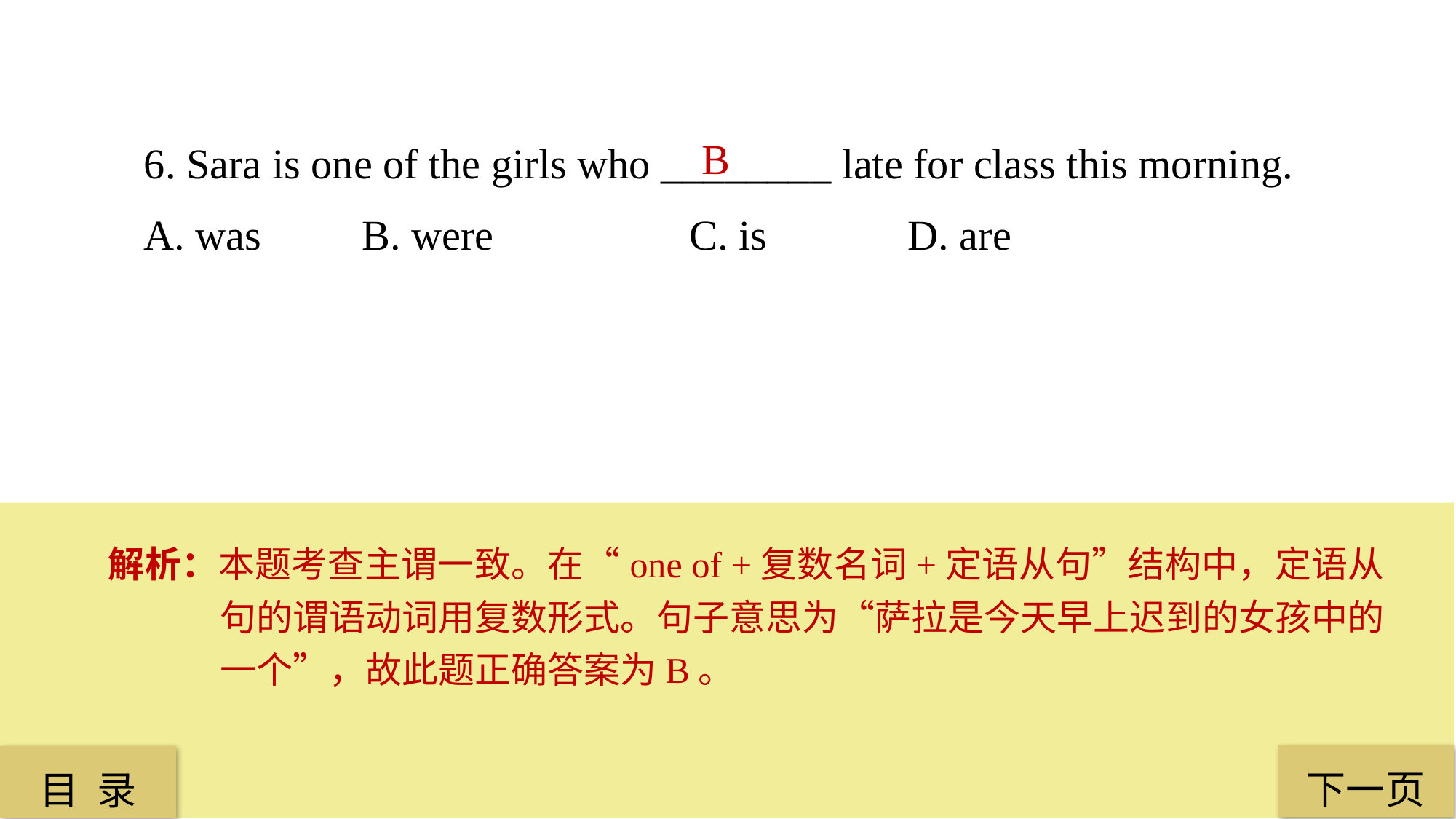

6. Sara is one of the girls who ________ late for class this morning.
A. was 	B. were 		C. is 		D. are
B
解析：本题考查主谓一致。在“one of +复数名词+定语从句”结构中，定语从句的谓语动词用复数形式。句子意思为“萨拉是今天早上迟到的女孩中的一个”，故此题正确答案为B。